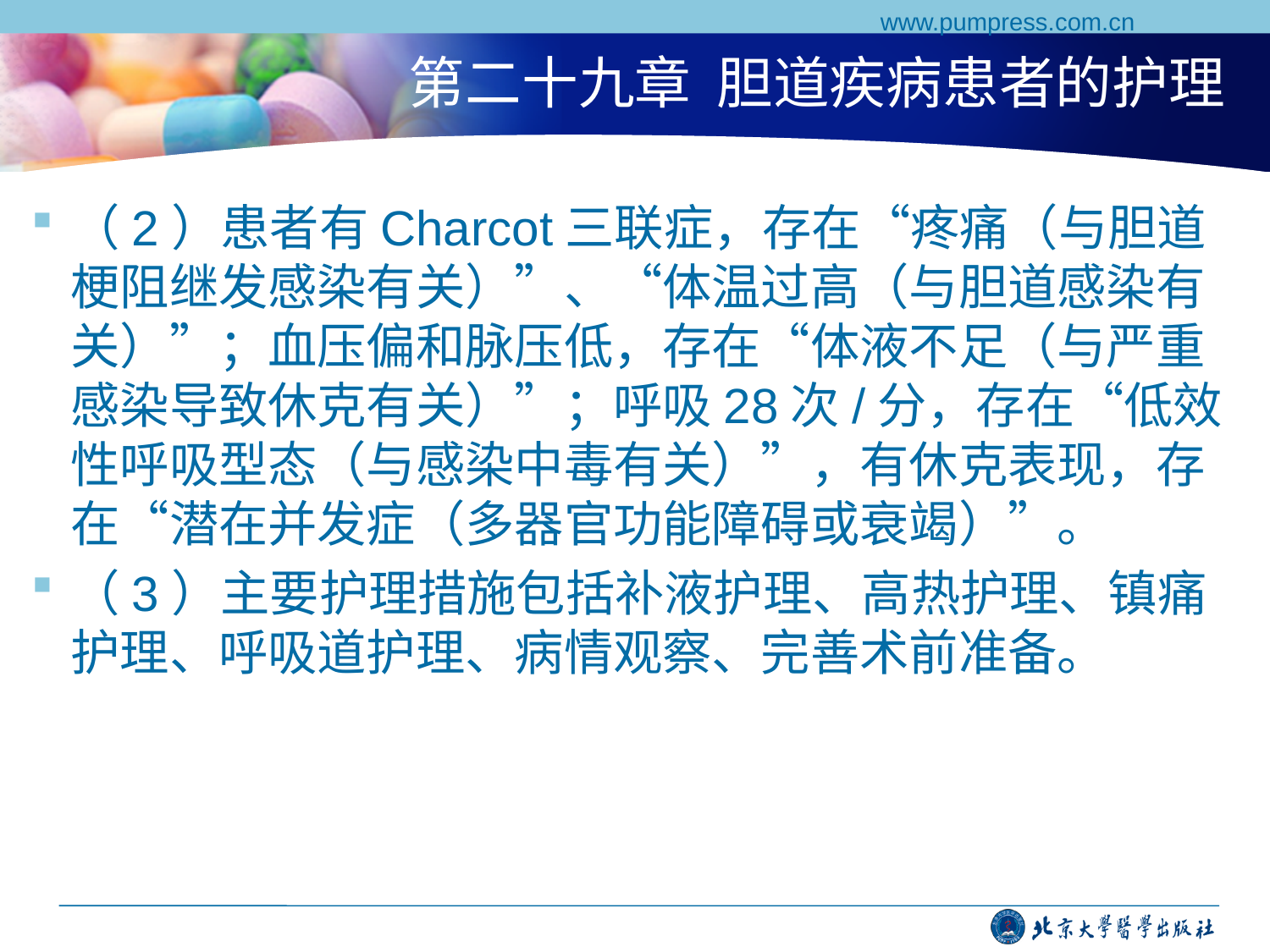

www.pumpress.com.cn
# 第二十九章  胆道疾病患者的护理
（2）患者有Charcot三联症，存在“疼痛（与胆道梗阻继发感染有关）”、“体温过高（与胆道感染有关）”；血压偏和脉压低，存在“体液不足（与严重感染导致休克有关）”；呼吸28次/分，存在“低效性呼吸型态（与感染中毒有关）”，有休克表现，存在“潜在并发症（多器官功能障碍或衰竭）”。
（3）主要护理措施包括补液护理、高热护理、镇痛护理、呼吸道护理、病情观察、完善术前准备。